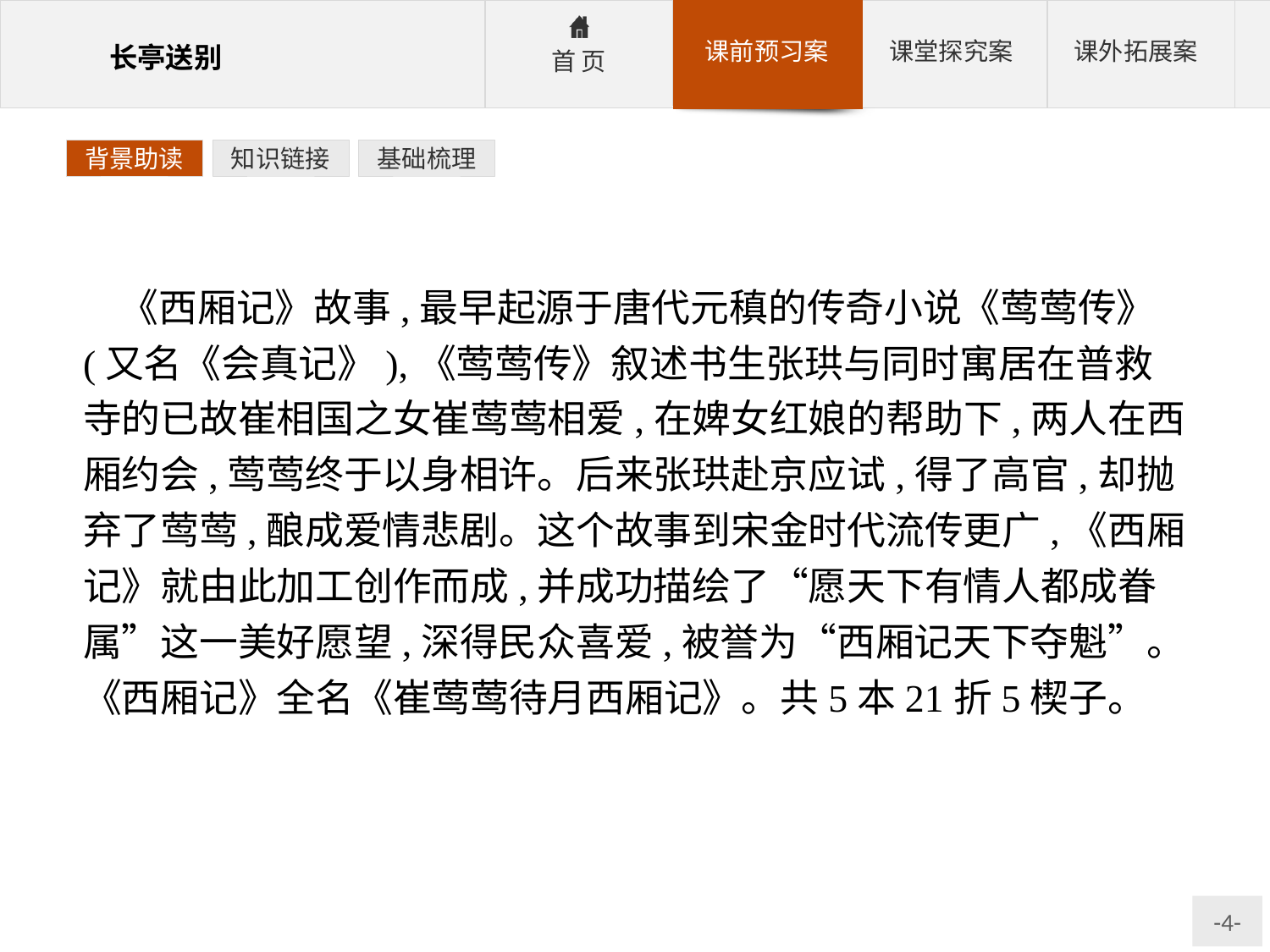

背景助读
知识链接
基础梳理
《西厢记》故事,最早起源于唐代元稹的传奇小说《莺莺传》(又名《会真记》),《莺莺传》叙述书生张珙与同时寓居在普救寺的已故崔相国之女崔莺莺相爱,在婢女红娘的帮助下,两人在西厢约会,莺莺终于以身相许。后来张珙赴京应试,得了高官,却抛弃了莺莺,酿成爱情悲剧。这个故事到宋金时代流传更广,《西厢记》就由此加工创作而成,并成功描绘了“愿天下有情人都成眷属”这一美好愿望,深得民众喜爱,被誉为“西厢记天下夺魁”。《西厢记》全名《崔莺莺待月西厢记》。共5本21折5楔子。